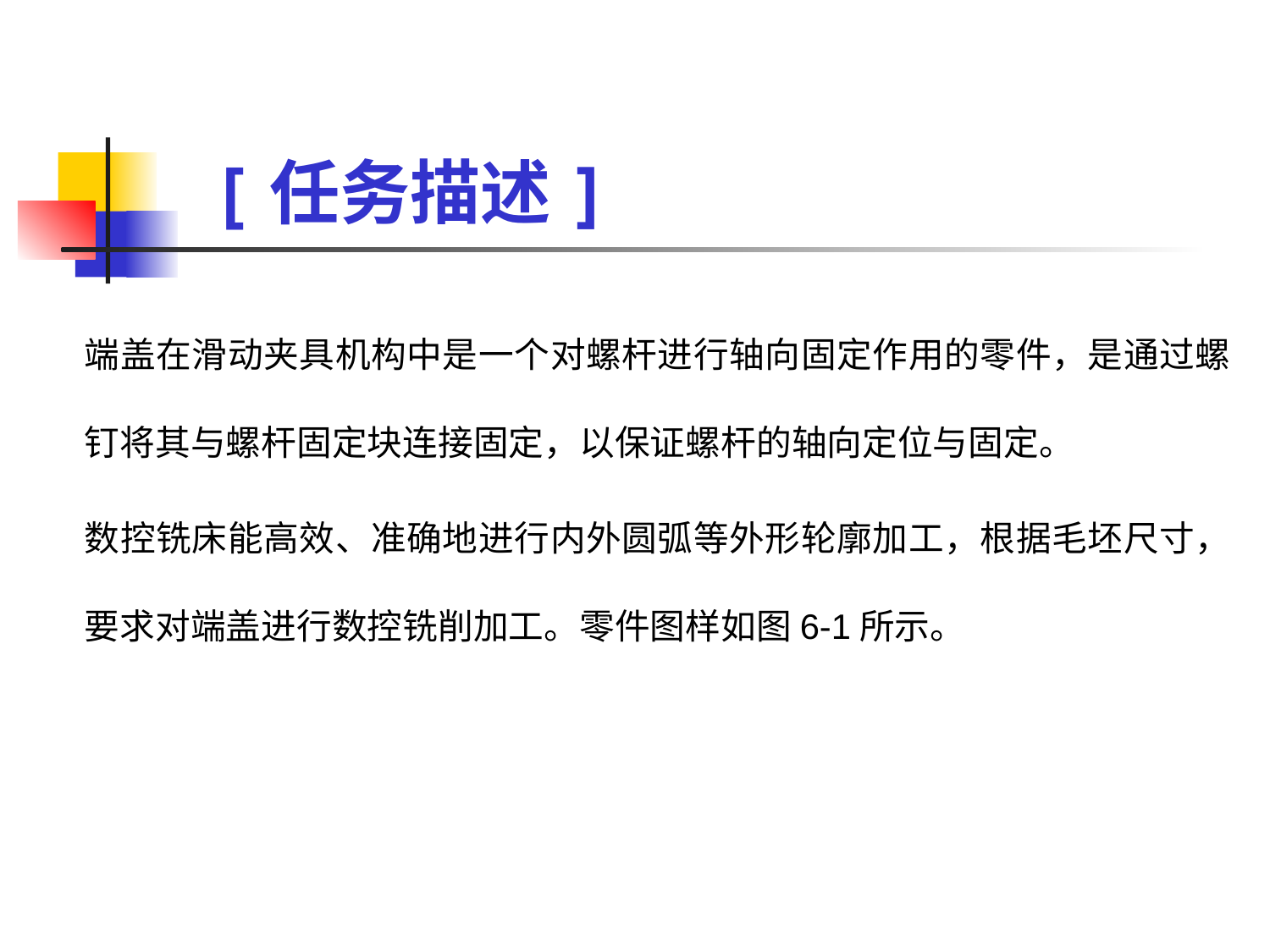

# [任务描述]
端盖在滑动夹具机构中是一个对螺杆进行轴向固定作用的零件，是通过螺钉将其与螺杆固定块连接固定，以保证螺杆的轴向定位与固定。
数控铣床能高效、准确地进行内外圆弧等外形轮廓加工，根据毛坯尺寸，要求对端盖进行数控铣削加工。零件图样如图6-1所示。